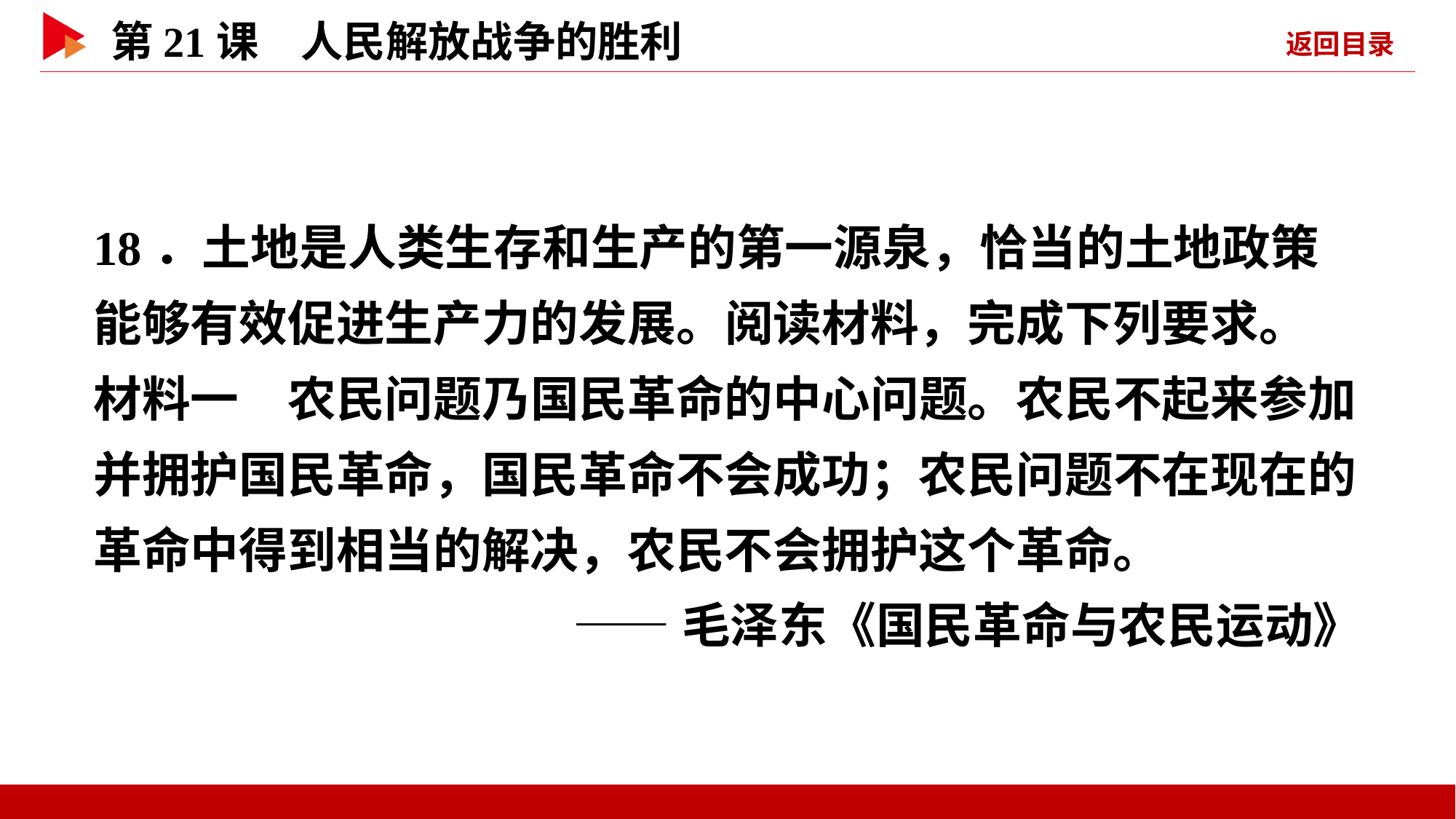

18．土地是人类生存和生产的第一源泉，恰当的土地政策能够有效促进生产力的发展。阅读材料，完成下列要求。
材料一　农民问题乃国民革命的中心问题。农民不起来参加并拥护国民革命，国民革命不会成功；农民问题不在现在的革命中得到相当的解决，农民不会拥护这个革命。
——毛泽东《国民革命与农民运动》